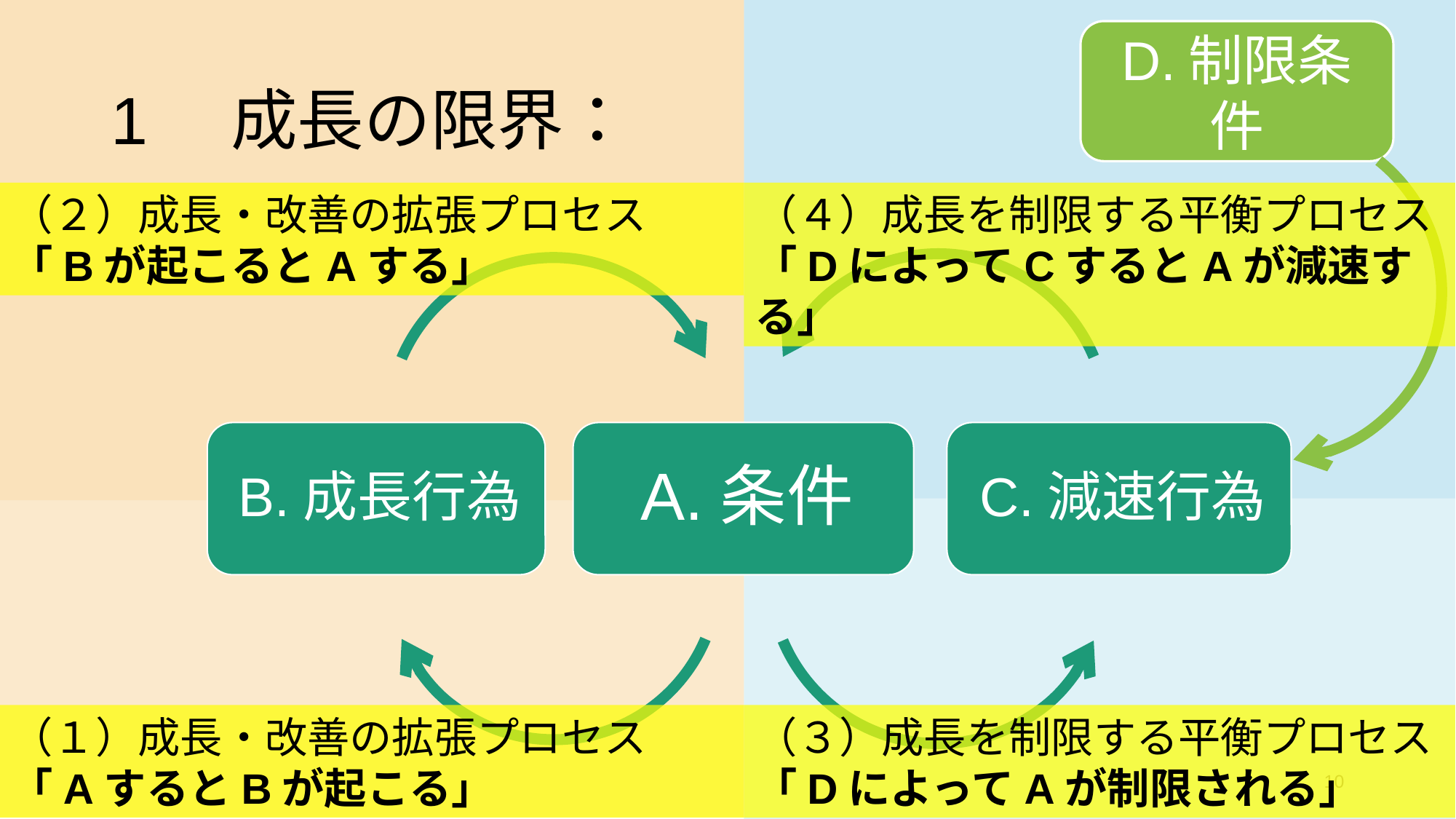

D.制限条件
# 1　成長の限界：

（４）成長を制限する平衡プロセス
「DによってCするとAが減速する」
（２）成長・改善の拡張プロセス
「Bが起こるとAする」
B.成長行為
A.条件
条件
C.減速行為
（１）成長・改善の拡張プロセス
「AするとBが起こる」
（３）成長を制限する平衡プロセス
「DによってAが制限される」
10